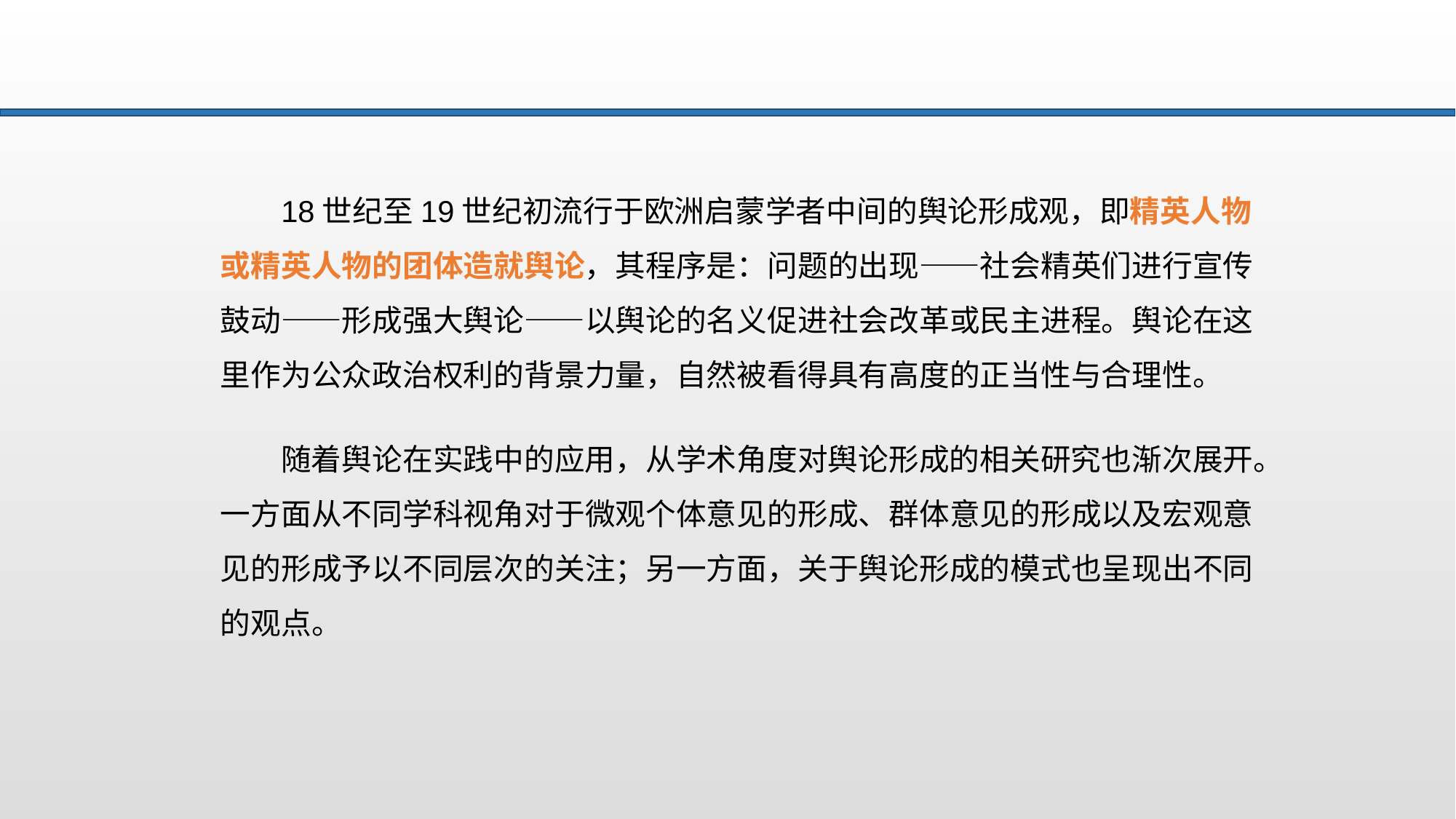

18世纪至19世纪初流行于欧洲启蒙学者中间的舆论形成观，即精英人物或精英人物的团体造就舆论，其程序是：问题的出现——社会精英们进行宣传鼓动——形成强大舆论——以舆论的名义促进社会改革或民主进程。舆论在这里作为公众政治权利的背景力量，自然被看得具有高度的正当性与合理性。
随着舆论在实践中的应用，从学术角度对舆论形成的相关研究也渐次展开。一方面从不同学科视角对于微观个体意见的形成、群体意见的形成以及宏观意见的形成予以不同层次的关注；另一方面，关于舆论形成的模式也呈现出不同的观点。